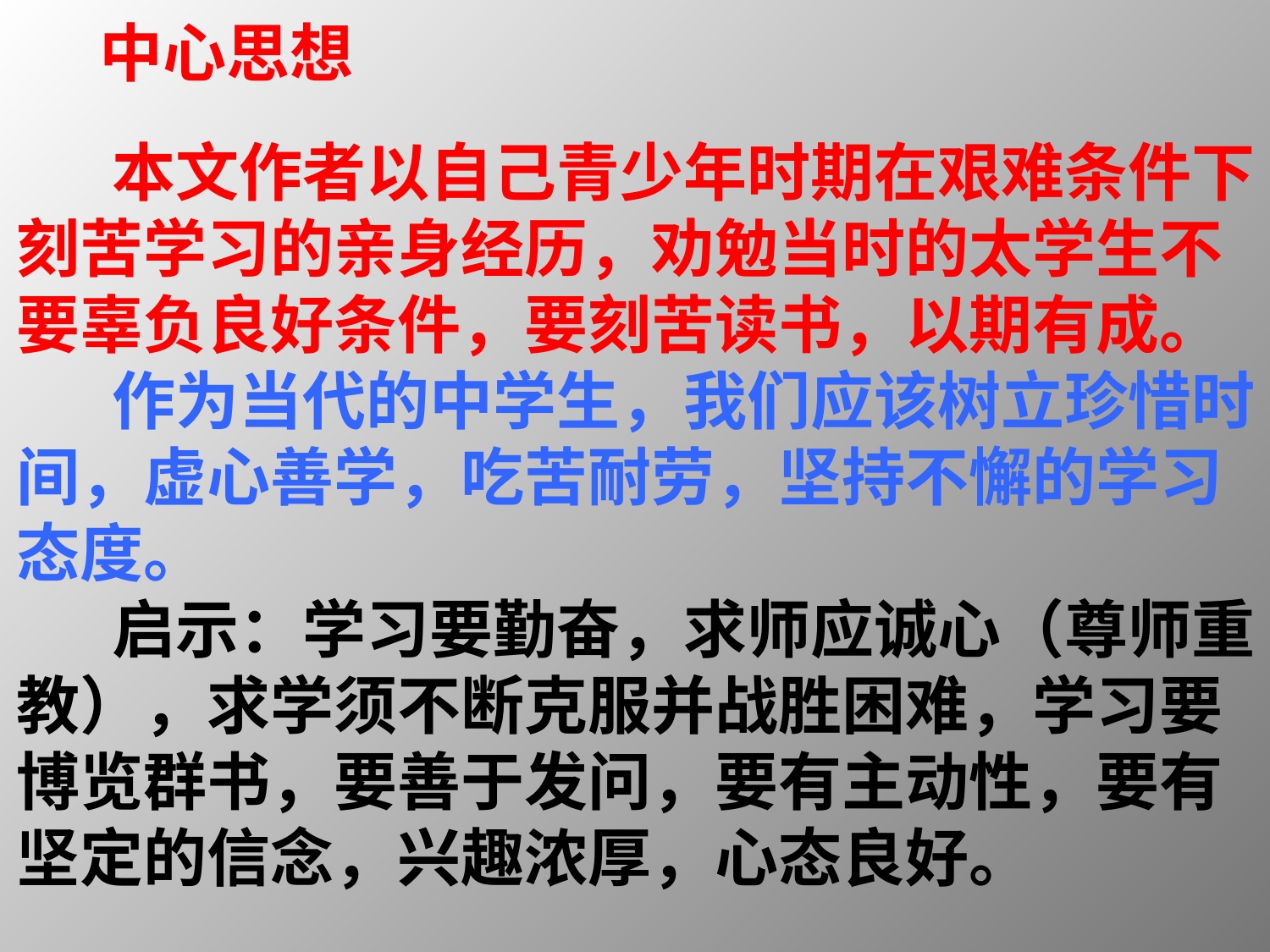

中心思想
   本文作者以自己青少年时期在艰难条件下刻苦学习的亲身经历，劝勉当时的太学生不要辜负良好条件，要刻苦读书，以期有成。
   作为当代的中学生，我们应该树立珍惜时间，虚心善学，吃苦耐劳，坚持不懈的学习态度。
   启示：学习要勤奋，求师应诚心（尊师重教），求学须不断克服并战胜困难，学习要博览群书，要善于发问，要有主动性，要有坚定的信念，兴趣浓厚，心态良好。